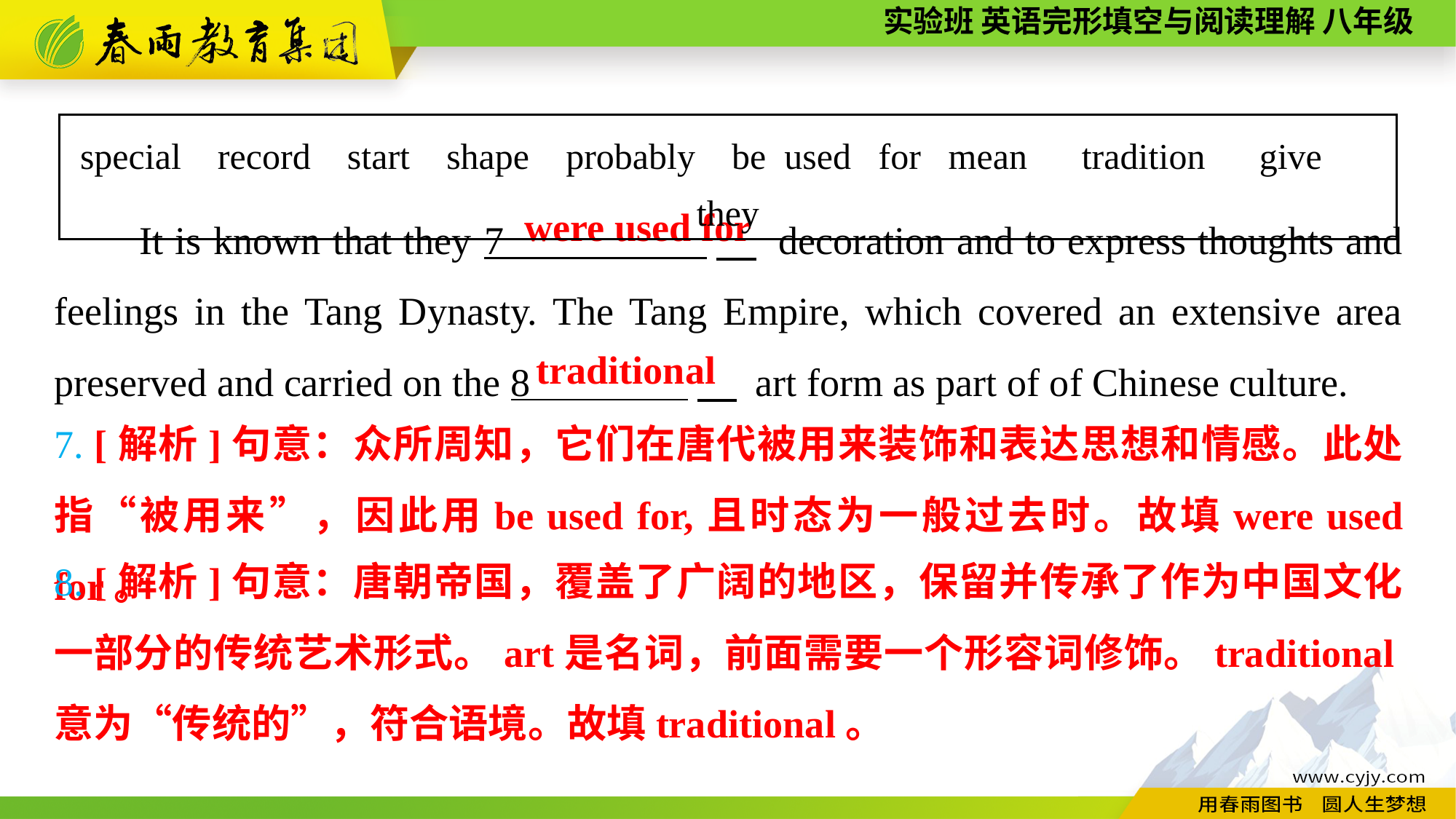

special    record    start    shape    probably    be  used   for   mean　tradition　give　they
It is known that they 7                 　 decoration and to express thoughts and feelings in the Tang Dynasty. The Tang Empire, which covered an extensive area preserved and carried on the 8                　 art form as part of of Chinese culture.
were used for
traditional
7. [解析]句意：众所周知，它们在唐代被用来装饰和表达思想和情感。此处指“被用来”，因此用be used for,且时态为一般过去时。故填were used for。
8. [解析]句意：唐朝帝国，覆盖了广阔的地区，保留并传承了作为中国文化一部分的传统艺术形式。art是名词，前面需要一个形容词修饰。traditional意为“传统的”，符合语境。故填traditional。